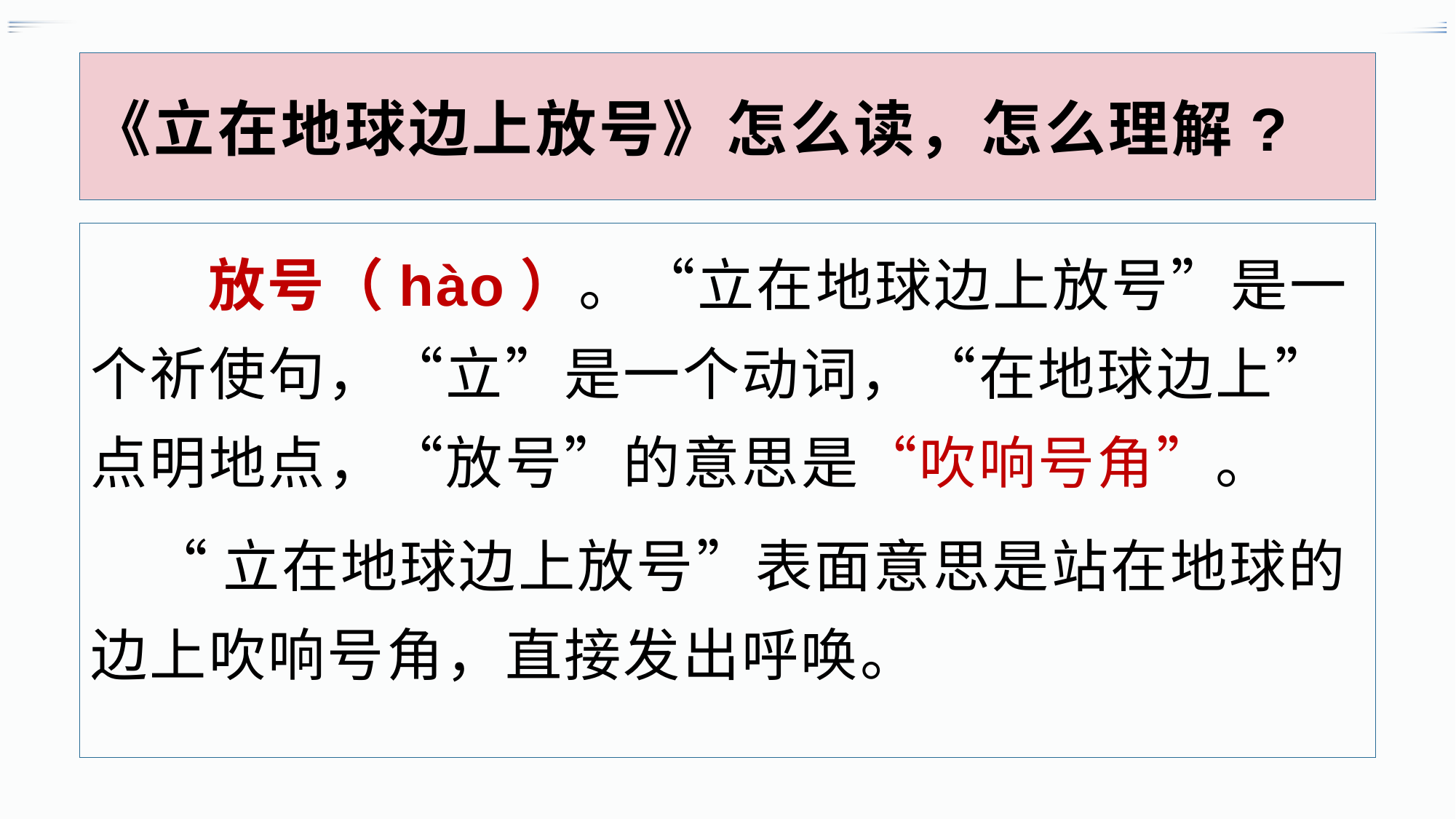

# 《立在地球边上放号》怎么读，怎么理解?
       放号（hào）。“立在地球边上放号”是一个祈使句，“立”是一个动词，“在地球边上”点明地点，“放号”的意思是“吹响号角”。
    “立在地球边上放号”表面意思是站在地球的边上吹响号角，直接发出呼唤。